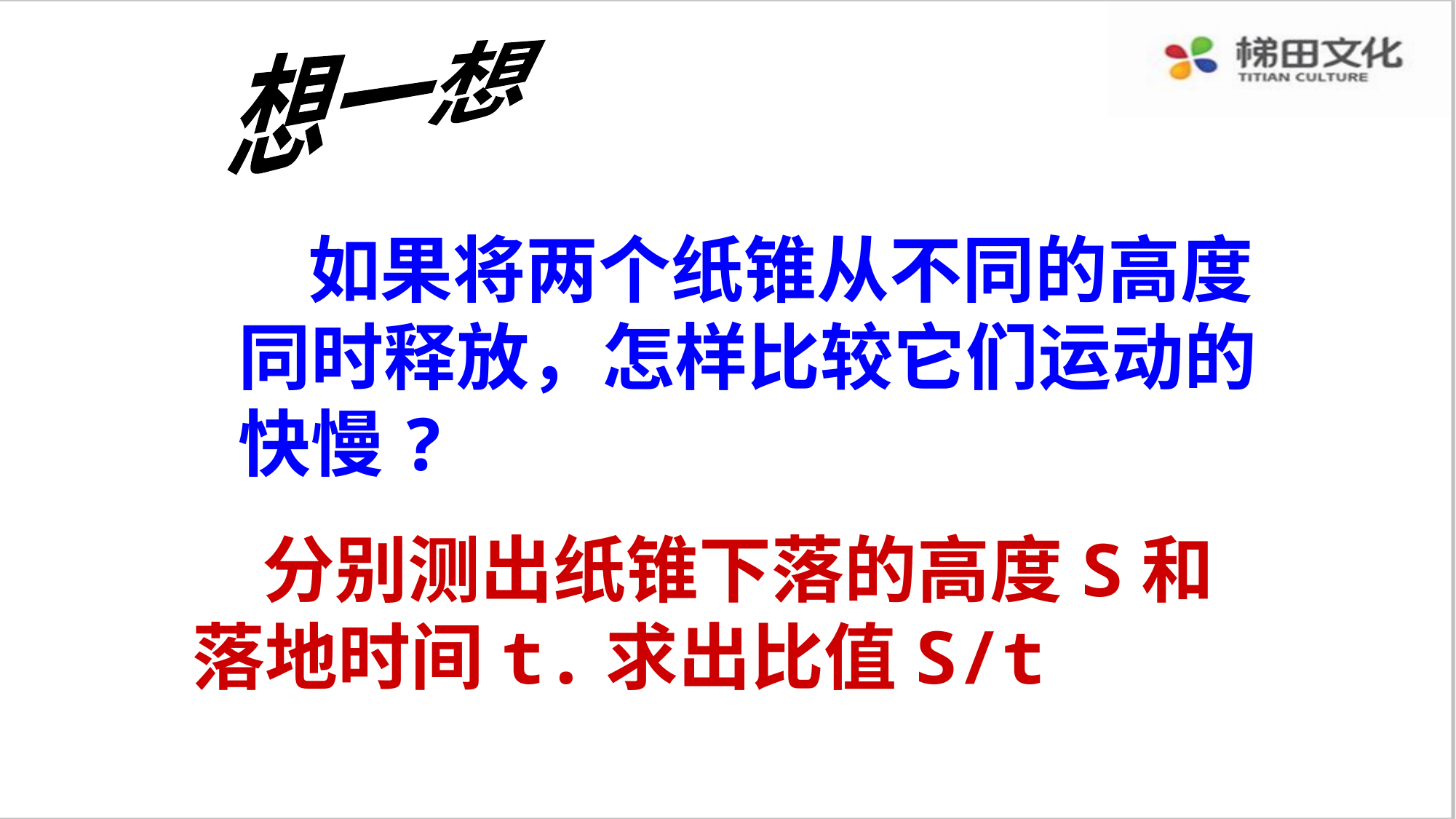

想一想
    如果将两个纸锥从不同的高度同时释放，怎样比较它们运动的快慢?

    分别测出纸锥下落的高度S和落地时间t.求出比值S/t